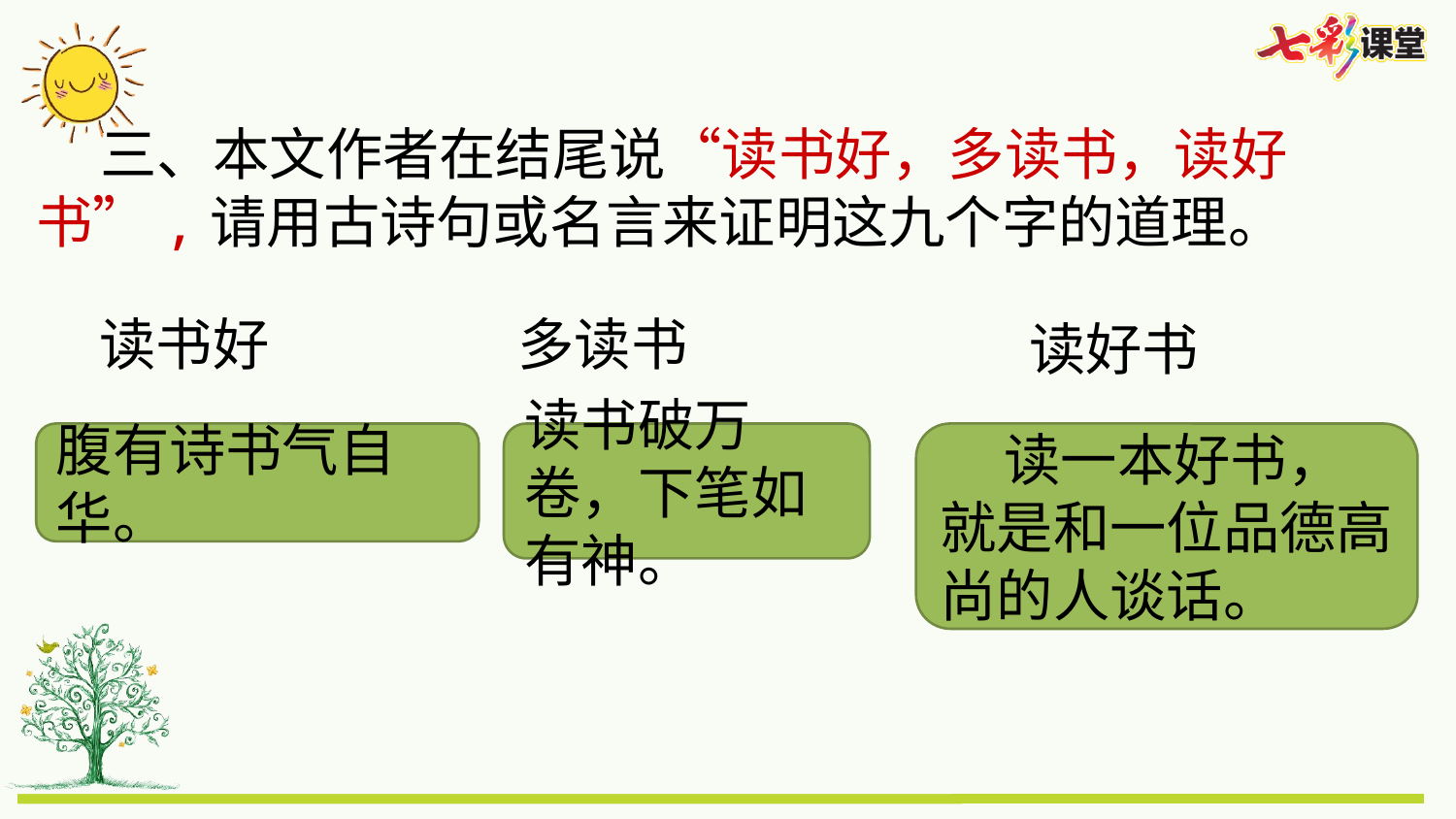

三、本文作者在结尾说“读书好，多读书，读好书”,请用古诗句或名言来证明这九个字的道理。
读书好
多读书
读好书
腹有诗书气自华。
读书破万卷，下笔如有神。
    读一本好书，就是和一位品德高尚的人谈话。